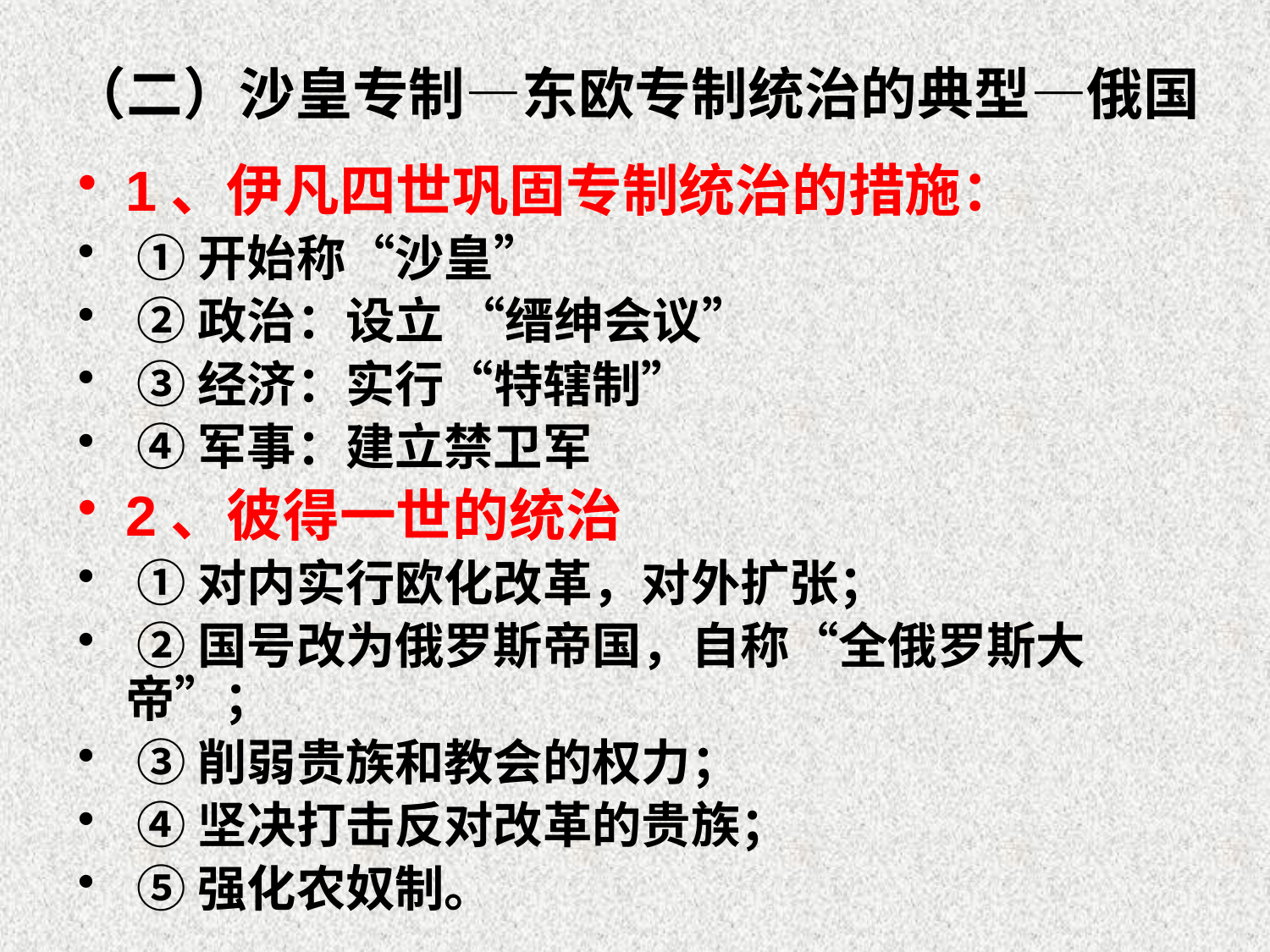

# （二）沙皇专制—东欧专制统治的典型—俄国
1、伊凡四世巩固专制统治的措施：
 ①开始称“沙皇”
 ②政治：设立 “缙绅会议”
 ③经济：实行“特辖制”
 ④军事：建立禁卫军
2、彼得一世的统治
 ①对内实行欧化改革，对外扩张；
 ②国号改为俄罗斯帝国，自称“全俄罗斯大帝”；
 ③削弱贵族和教会的权力；
 ④坚决打击反对改革的贵族；
 ⑤强化农奴制。